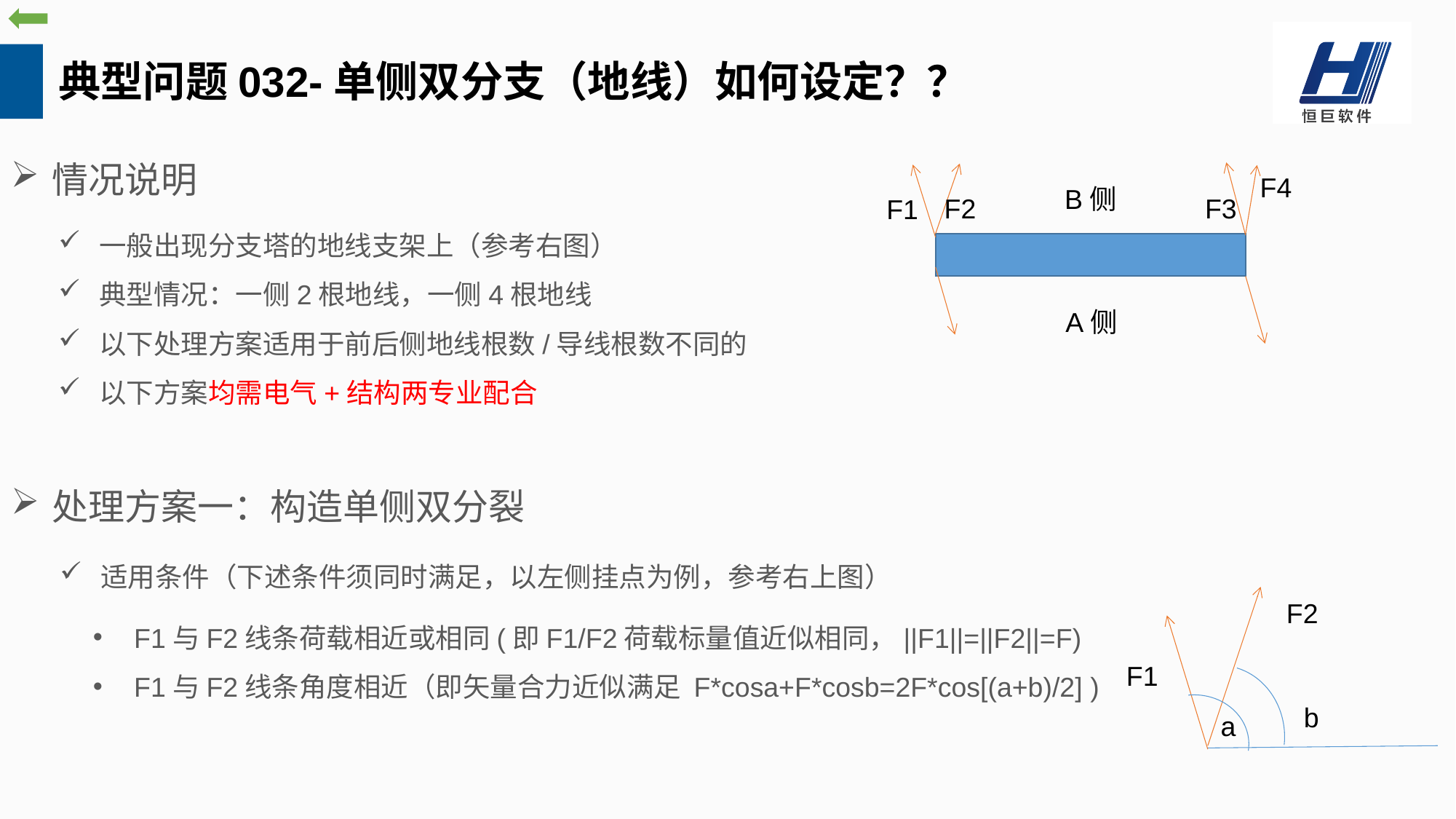

典型问题032-单侧双分支（地线）如何设定？？
情况说明
F4
B侧
F2
F3
F1
一般出现分支塔的地线支架上（参考右图）
典型情况：一侧2根地线，一侧4根地线
以下处理方案适用于前后侧地线根数/导线根数不同的
以下方案均需电气+结构两专业配合

A侧
处理方案一：构造单侧双分裂
适用条件（下述条件须同时满足，以左侧挂点为例，参考右上图）
F2
F1与F2线条荷载相近或相同(即F1/F2荷载标量值近似相同，||F1||=||F2||=F)
F1与F2线条角度相近（即矢量合力近似满足 F*cosa+F*cosb=2F*cos[(a+b)/2] )
F1

b
a